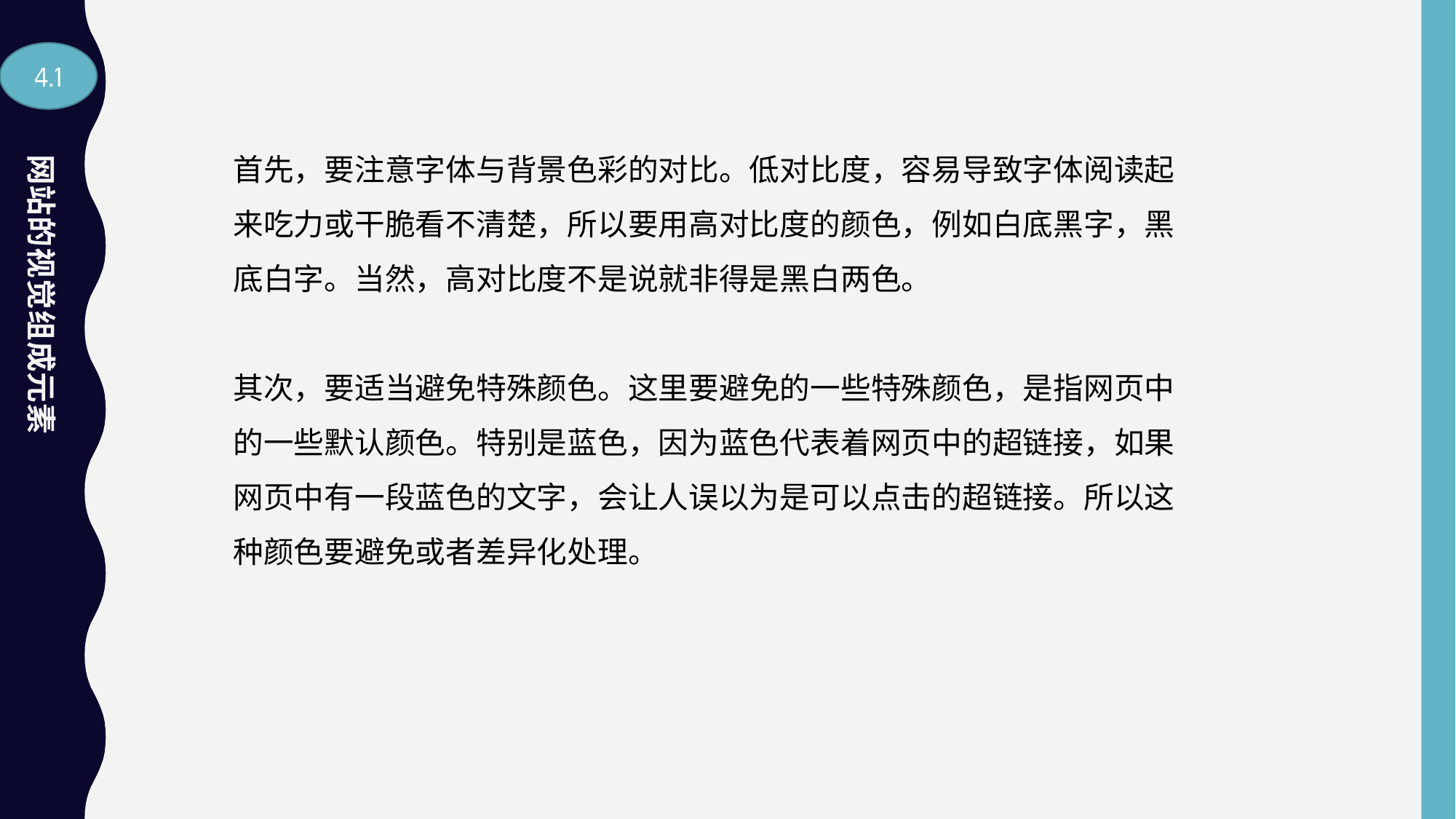

4.1
首先，要注意字体与背景色彩的对比。低对比度，容易导致字体阅读起来吃力或干脆看不清楚，所以要用高对比度的颜色，例如白底黑字，黑底白字。当然，高对比度不是说就非得是黑白两色。

其次，要适当避免特殊颜色。这里要避免的一些特殊颜色，是指网页中的一些默认颜色。特别是蓝色，因为蓝色代表着网页中的超链接，如果网页中有一段蓝色的文字，会让人误以为是可以点击的超链接。所以这种颜色要避免或者差异化处理。

网站的视觉组成元素